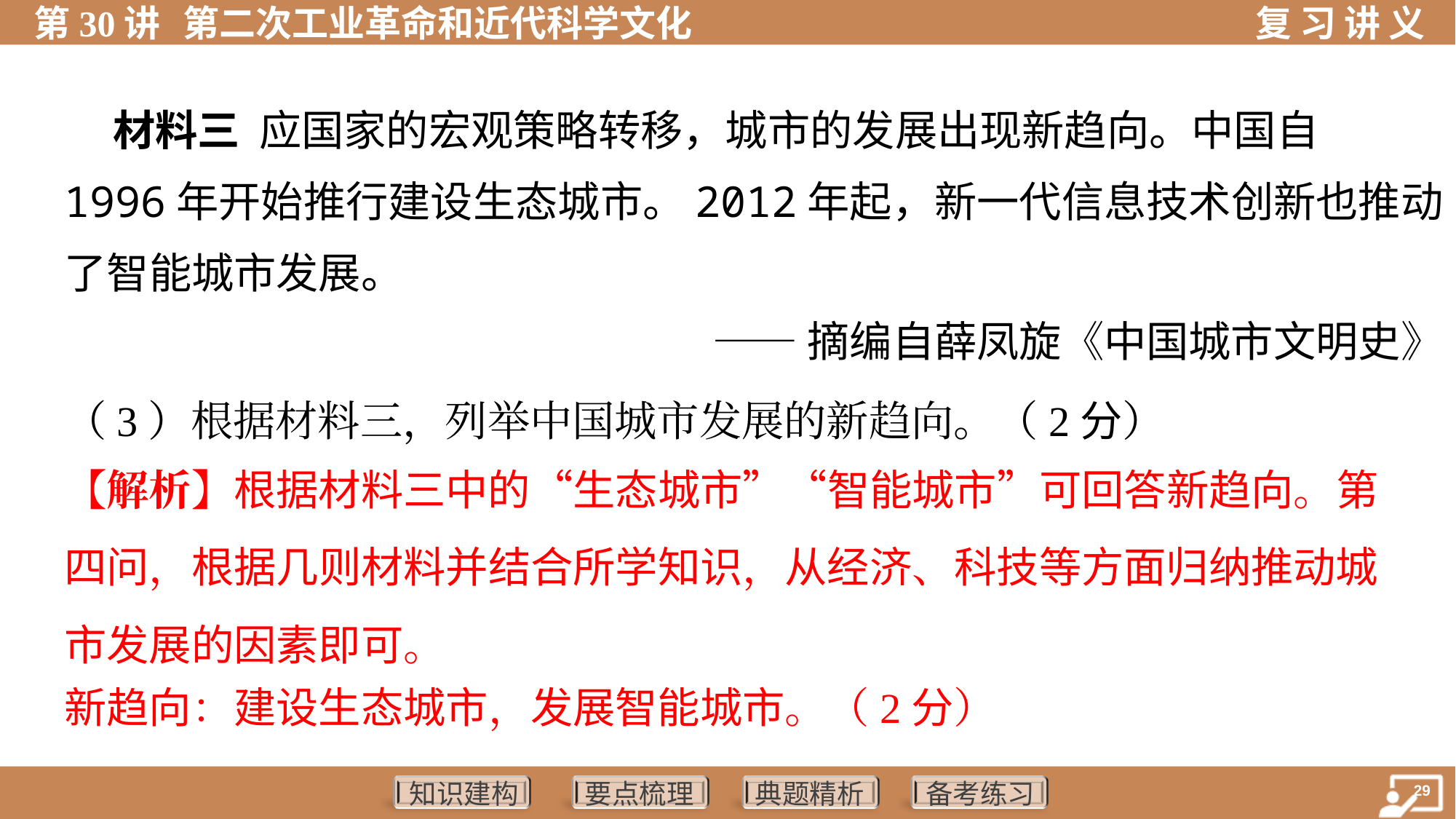

材料三  应国家的宏观策略转移，城市的发展出现新趋向。中国自
1996年开始推行建设生态城市。2012年起，新一代信息技术创新也推动
了智能城市发展。
——摘编自薛凤旋《中国城市文明史》
（3）根据材料三，列举中国城市发展的新趋向。（2分）
【解析】根据材料三中的“生态城市”“智能城市”可回答新趋向。第
四问，根据几则材料并结合所学知识，从经济、科技等方面归纳推动城
市发展的因素即可。
新趋向：建设生态城市，发展智能城市。（2分）